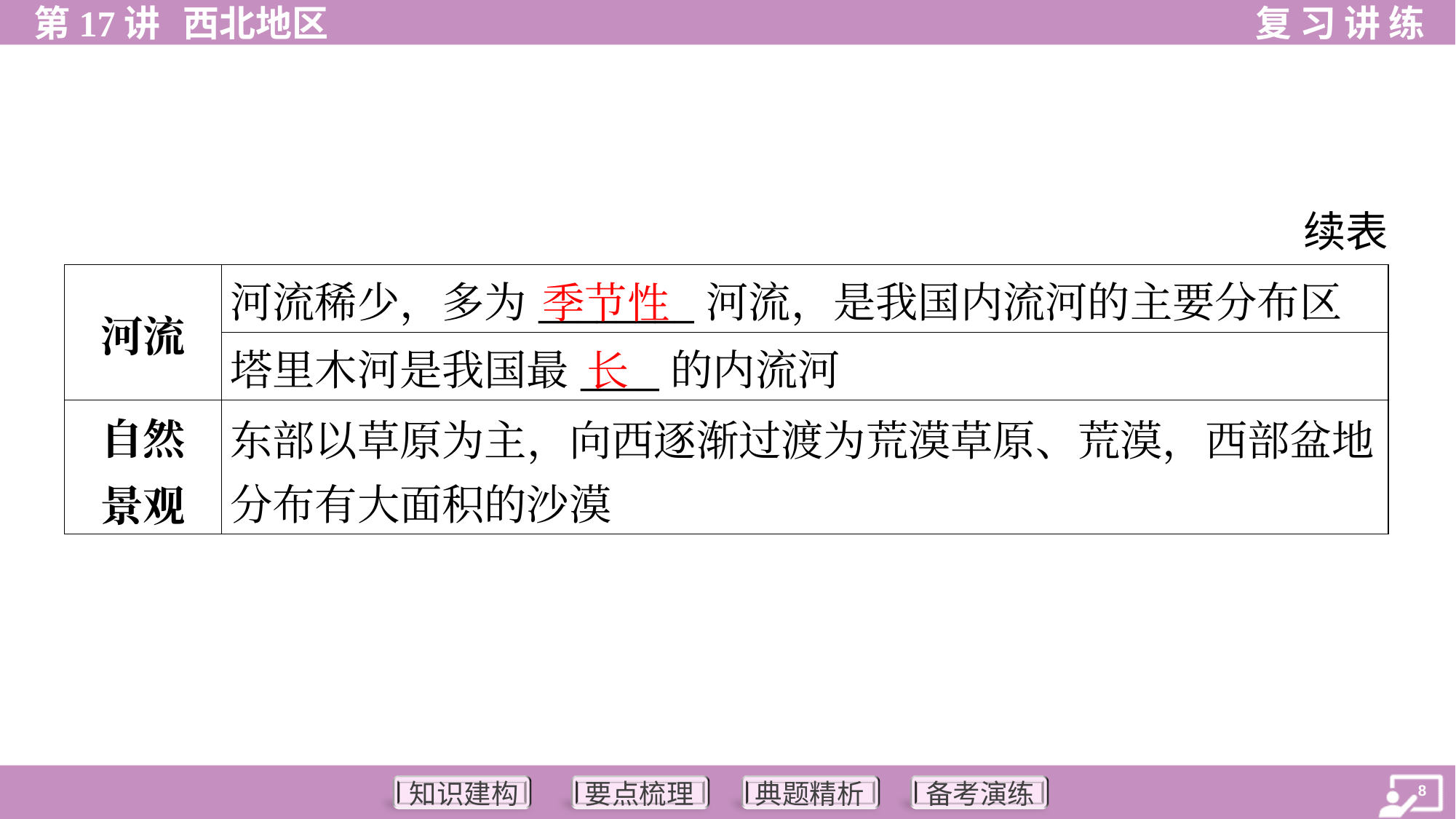

续表
季节性
| 河流 | 河流稀少，多为\_\_\_\_\_\_\_\_河流，是我国内流河的主要分布区 |
| --- | --- |
|  | 塔里木河是我国最\_\_\_\_的内流河 |
| 自然 景观 | 东部以草原为主，向西逐渐过渡为荒漠草原、荒漠，西部盆地 分布有大面积的沙漠 |
长